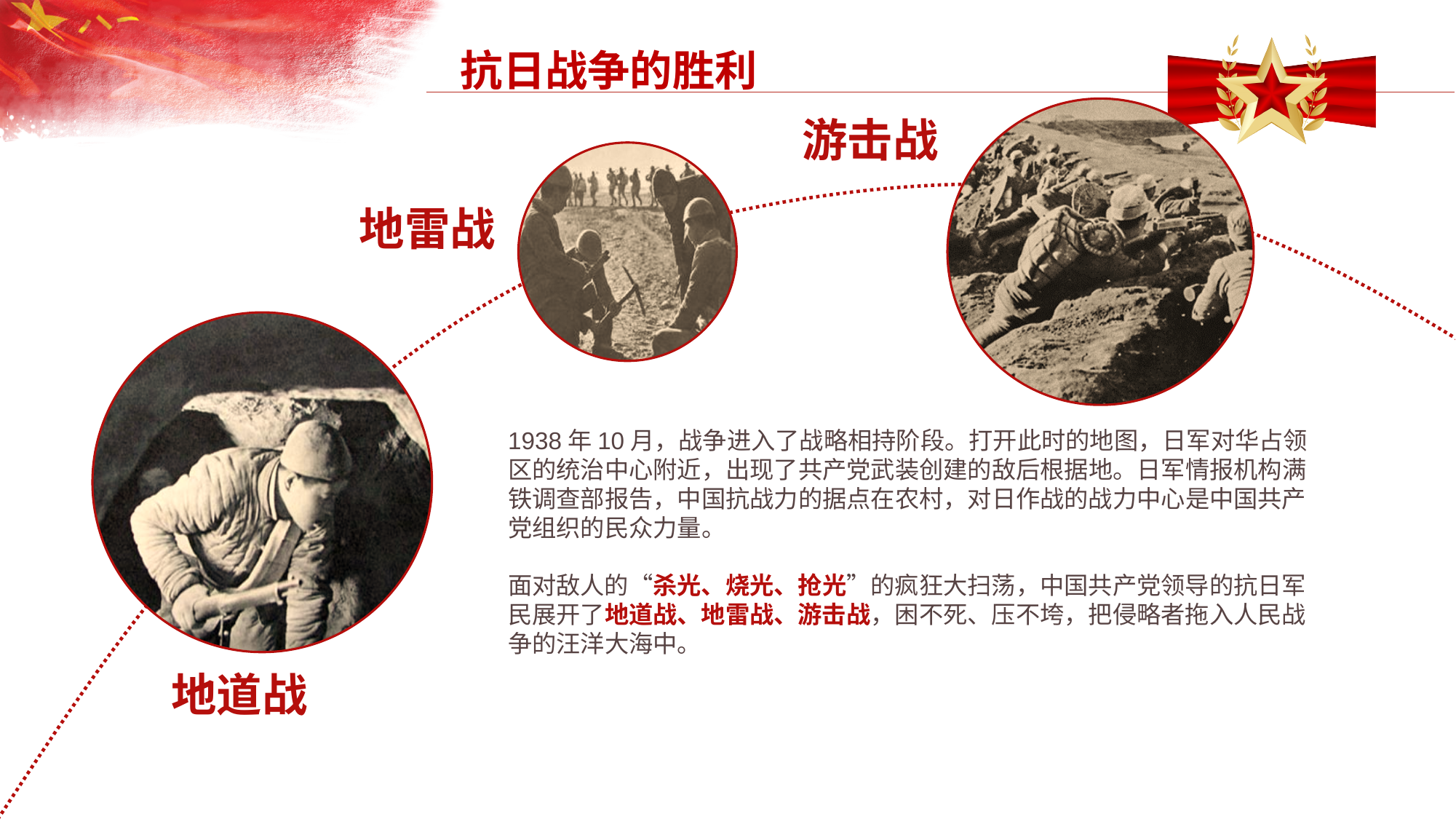

抗日战争的胜利

游击战

地雷战

地道战
1938年10月，战争进入了战略相持阶段。打开此时的地图，日军对华占领区的统治中心附近，出现了共产党武装创建的敌后根据地。日军情报机构满铁调查部报告，中国抗战力的据点在农村，对日作战的战力中心是中国共产党组织的民众力量。

面对敌人的“杀光、烧光、抢光”的疯狂大扫荡，中国共产党领导的抗日军民展开了地道战、地雷战、游击战，困不死、压不垮，把侵略者拖入人民战争的汪洋大海中。